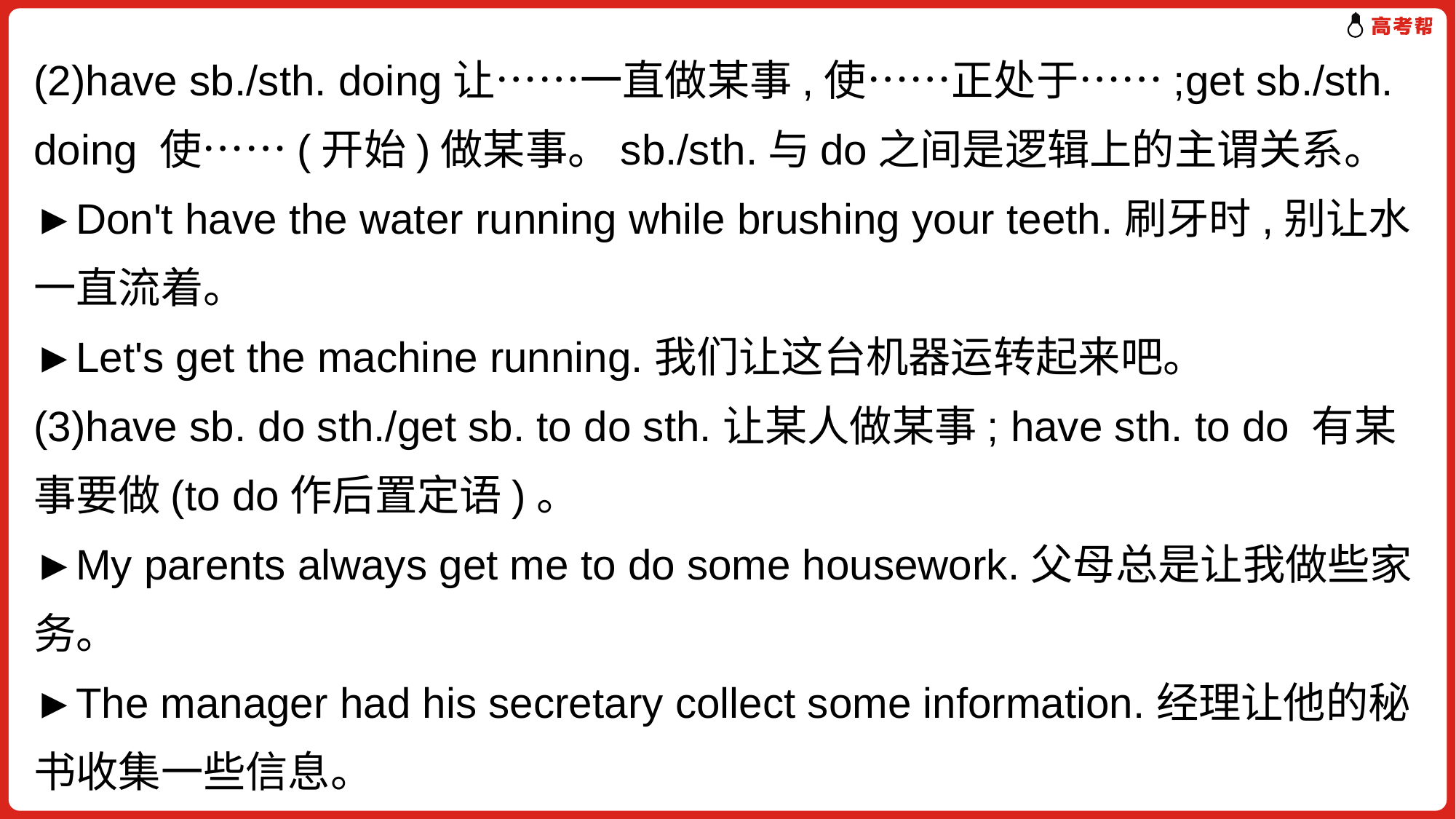

(2)have sb./sth. doing让……一直做某事,使……正处于……;get sb./sth. doing 使……(开始)做某事。sb./sth.与do之间是逻辑上的主谓关系。
►Don't have the water running while brushing your teeth.刷牙时,别让水一直流着。
►Let's get the machine running.我们让这台机器运转起来吧。
(3)have sb. do sth./get sb. to do sth.让某人做某事; have sth. to do 有某事要做(to do作后置定语)。
►My parents always get me to do some housework.父母总是让我做些家务。
►The manager had his secretary collect some information.经理让他的秘书收集一些信息。